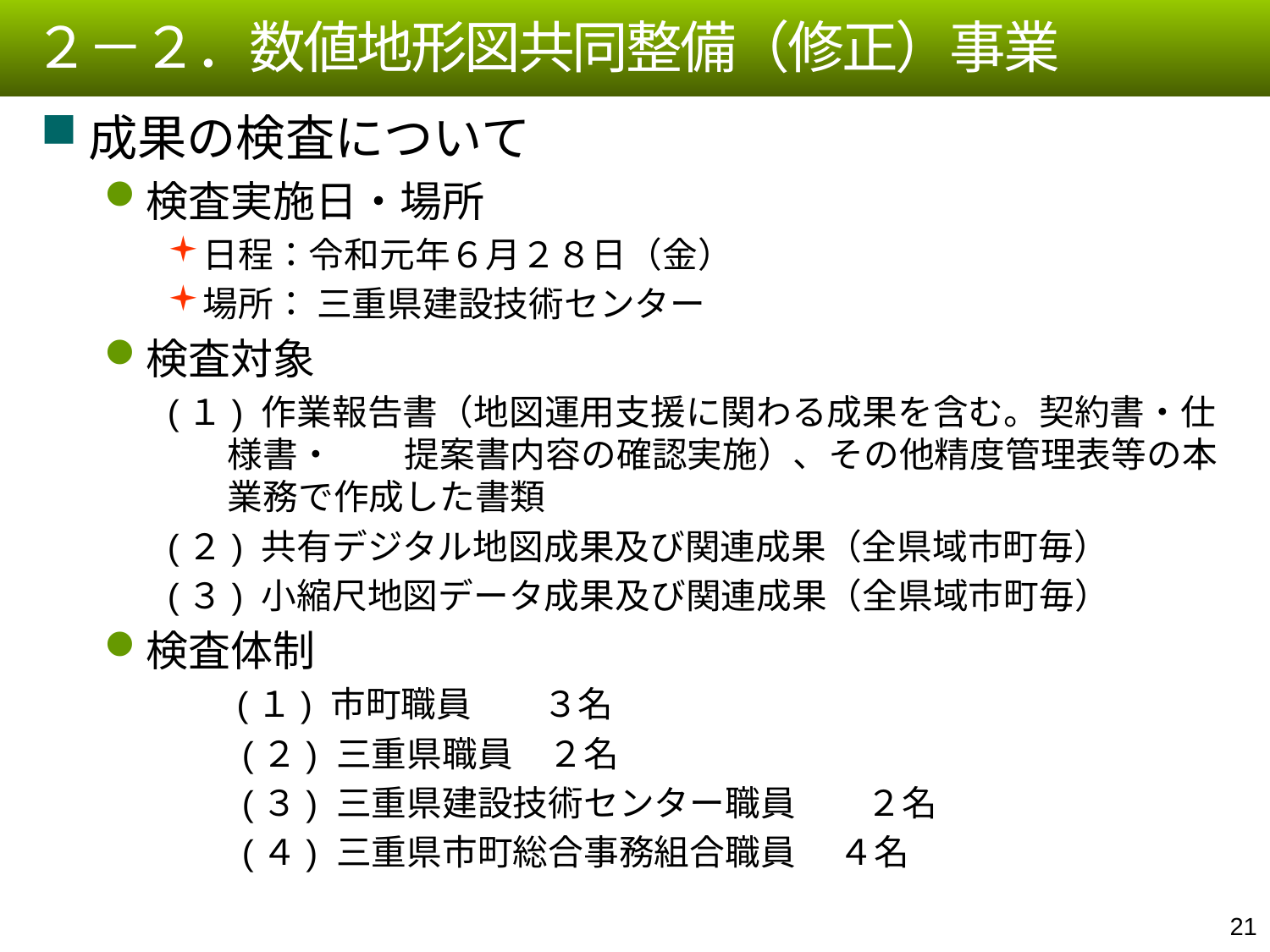

２－２．数値地形図共同整備（修正）事業
成果の検査について
検査実施日・場所
日程：令和元年６月２８日（金）
場所： 三重県建設技術センター
検査対象
(１) 作業報告書（地図運用支援に関わる成果を含む。契約書・仕様書・　　提案書内容の確認実施）、その他精度管理表等の本業務で作成した書類
(２) 共有デジタル地図成果及び関連成果（全県域市町毎）
(３) 小縮尺地図データ成果及び関連成果（全県域市町毎）
検査体制
  　　　　　　　(１) 市町職員　　３名
 　　　　　(２) 三重県職員　２名
 　　　　　(３) 三重県建設技術センター職員　　２名
 　　　　　(４) 三重県市町総合事務組合職員　 ４名

21